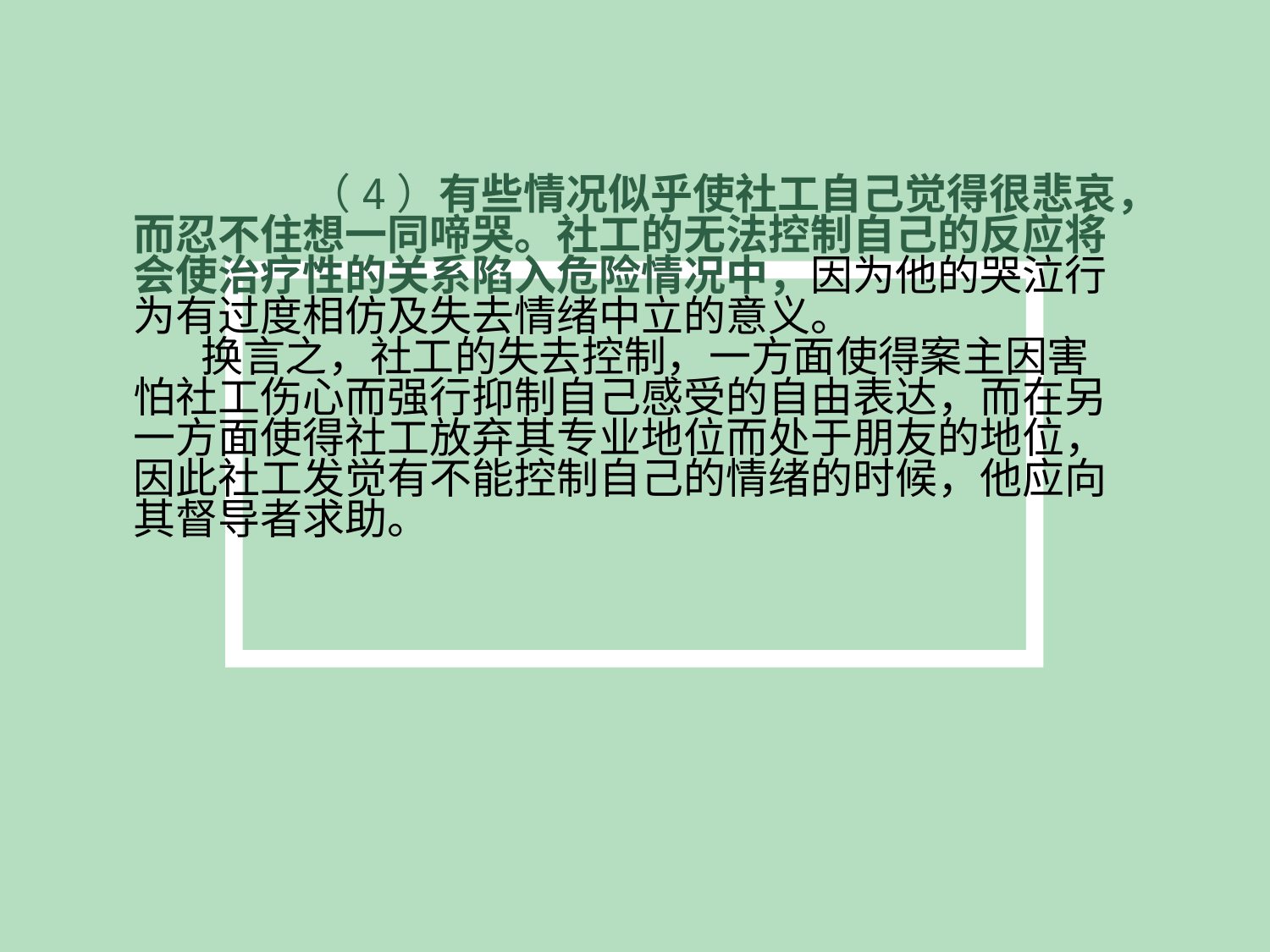

（4）有些情况似乎使社工自己觉得很悲哀，而忍不住想一同啼哭。社工的无法控制自己的反应将会使治疗性的关系陷入危险情况中，因为他的哭泣行为有过度相仿及失去情绪中立的意义。
      换言之，社工的失去控制，一方面使得案主因害怕社工伤心而强行抑制自己感受的自由表达，而在另一方面使得社工放弃其专业地位而处于朋友的地位，因此社工发觉有不能控制自己的情绪的时候，他应向其督导者求助。